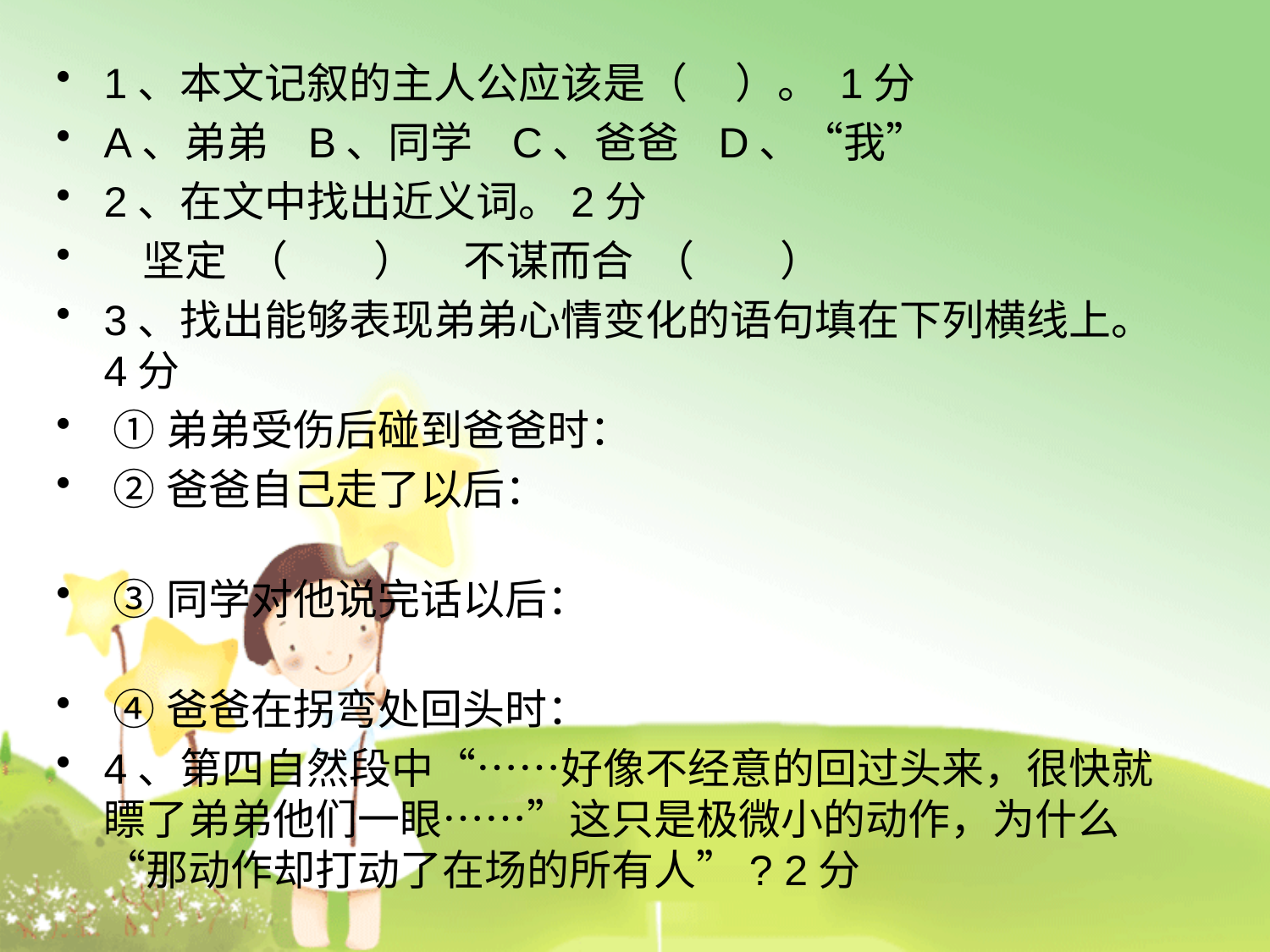

1、本文记叙的主人公应该是（     ）。 1分
A、弟弟   B、同学   C、爸爸   D、“我”
2、在文中找出近义词。2分
   坚定  （         ）     不谋而合  （         ）
3、找出能够表现弟弟心情变化的语句填在下列横线上。 4分
 ①弟弟受伤后碰到爸爸时：
 ②爸爸自己走了以后：
 ③同学对他说完话以后：
 ④爸爸在拐弯处回头时：
4、第四自然段中“……好像不经意的回过头来，很快就瞟了弟弟他们一眼……”这只是极微小的动作，为什么“那动作却打动了在场的所有人”? 2分